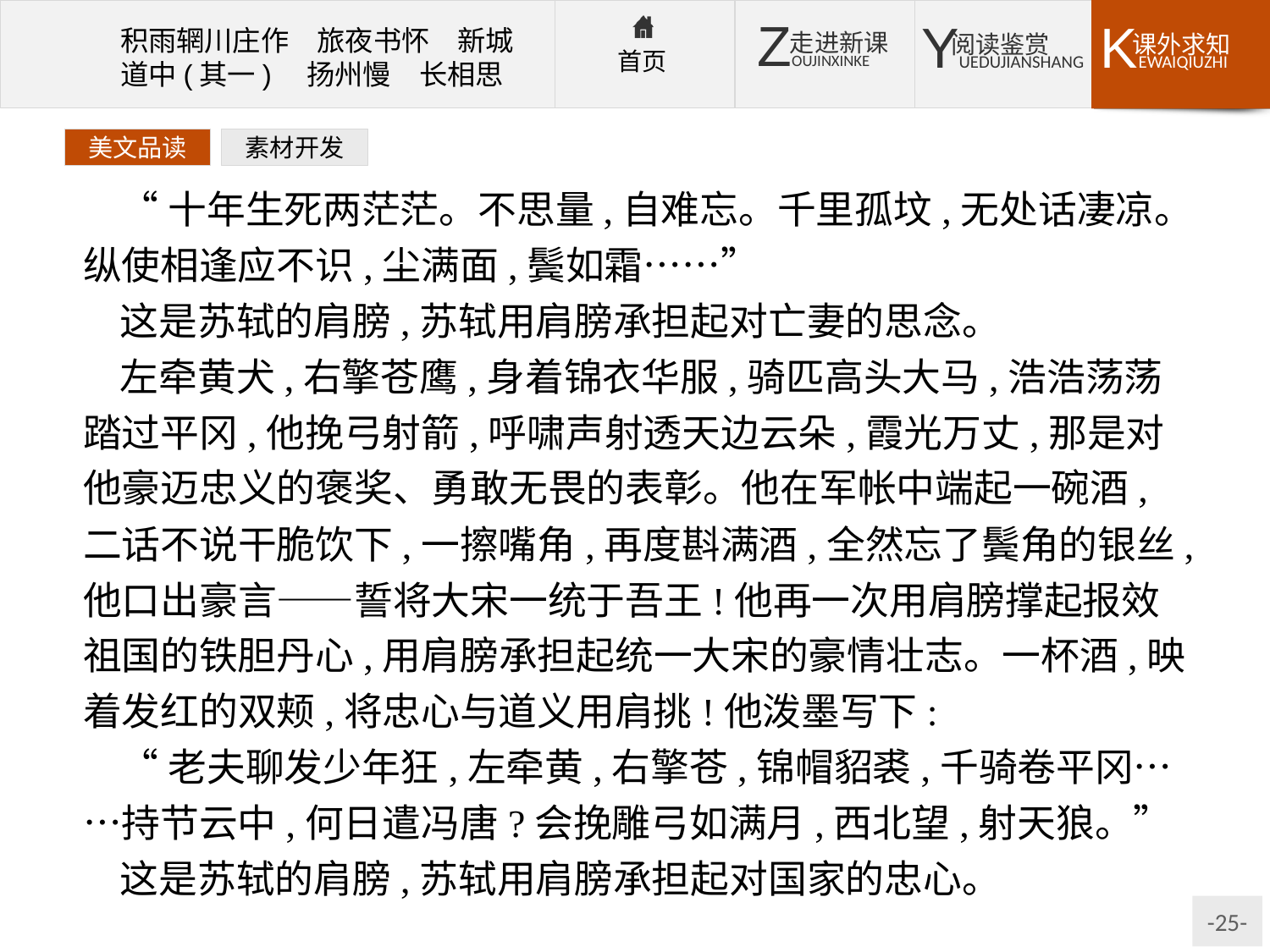

美文品读
素材开发
“十年生死两茫茫。不思量,自难忘。千里孤坟,无处话凄凉。纵使相逢应不识,尘满面,鬓如霜……”
这是苏轼的肩膀,苏轼用肩膀承担起对亡妻的思念。
左牵黄犬,右擎苍鹰,身着锦衣华服,骑匹高头大马,浩浩荡荡踏过平冈,他挽弓射箭,呼啸声射透天边云朵,霞光万丈,那是对他豪迈忠义的褒奖、勇敢无畏的表彰。他在军帐中端起一碗酒,二话不说干脆饮下,一擦嘴角,再度斟满酒,全然忘了鬓角的银丝,他口出豪言——誓将大宋一统于吾王!他再一次用肩膀撑起报效祖国的铁胆丹心,用肩膀承担起统一大宋的豪情壮志。一杯酒,映着发红的双颊,将忠心与道义用肩挑!他泼墨写下:
“老夫聊发少年狂,左牵黄,右擎苍,锦帽貂裘,千骑卷平冈……持节云中,何日遣冯唐?会挽雕弓如满月,西北望,射天狼。”
这是苏轼的肩膀,苏轼用肩膀承担起对国家的忠心。